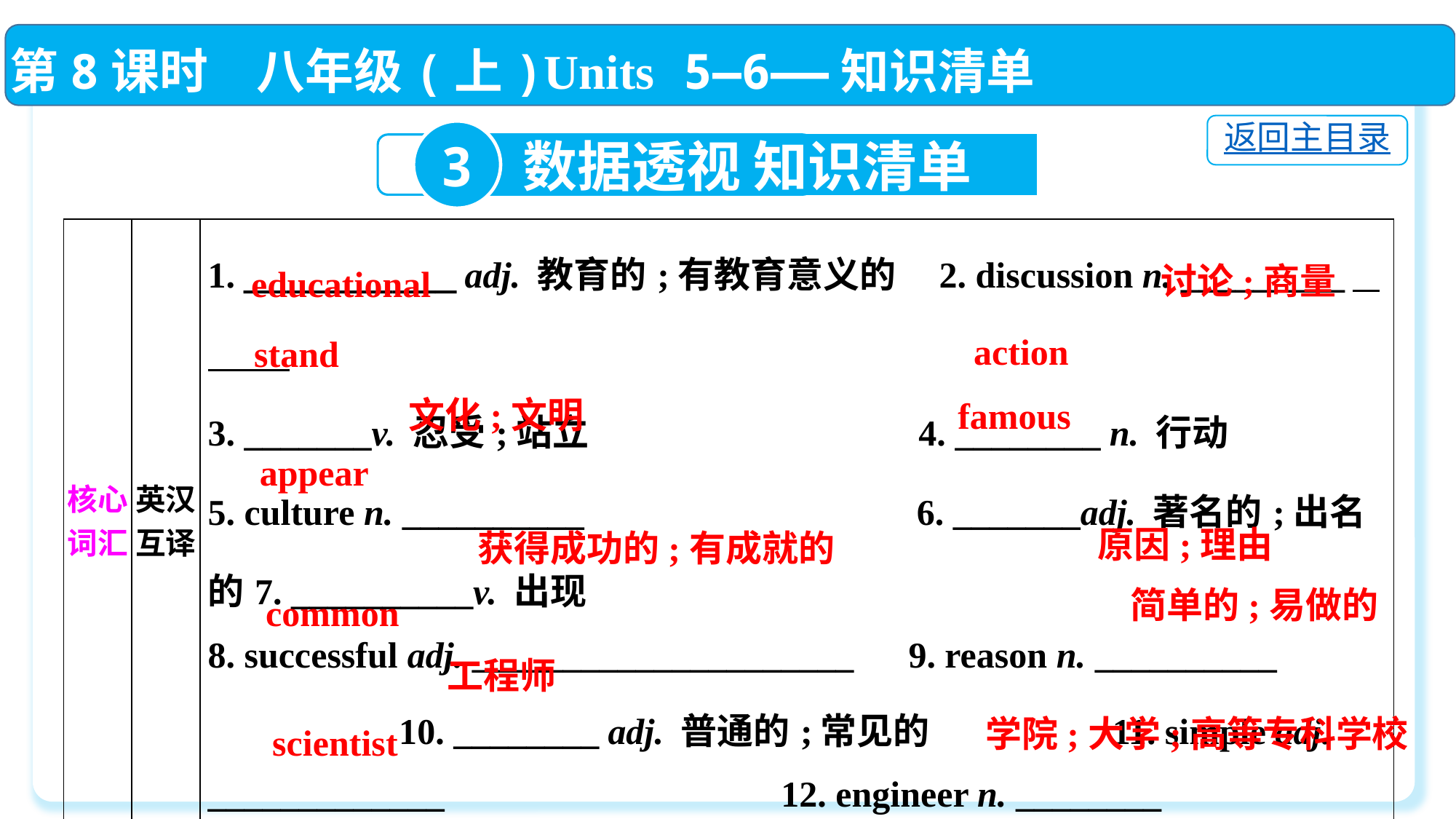

第8课时　八年级(上)Units 5—6——知识清单

返回主目录
3

数据透视 知识清单
| 核心词汇 | 英汉互译 | 1. \_\_\_\_\_\_\_\_\_\_ adj. 教育的;有教育意义的 2. discussion n. \_\_\_\_\_\_\_\_\_　　　　　　　 3. \_\_\_\_\_\_\_v. 忍受;站立 4. \_\_\_\_\_\_\_\_ n. 行动 5. culture n. \_\_\_\_\_\_\_\_\_\_　　　 6. \_\_\_\_\_\_\_adj. 著名的;出名的7. \_\_\_\_\_\_\_\_\_\_v. 出现 8. successful adj. \_\_\_\_\_\_\_\_\_\_\_\_\_\_\_\_\_\_\_\_\_ 9. reason n. \_\_\_\_\_\_\_\_\_\_ 10. \_\_\_\_\_\_\_\_ adj. 普通的;常见的 11. simple adj. \_\_\_\_\_\_\_\_\_\_\_\_\_ 12. engineer n. \_\_\_\_\_\_\_\_ 13. \_\_\_\_\_\_\_\_\_n. 科学家 14. college n. \_\_\_\_\_\_\_\_\_\_\_\_\_\_\_\_\_\_\_\_ |
| --- | --- | --- |

讨论;商量
educational
action
stand
文化;文明
famous
appear
原因;理由
获得成功的;有成就的
简单的;易做的
common
工程师
学院;大学;高等专科学校
scientist